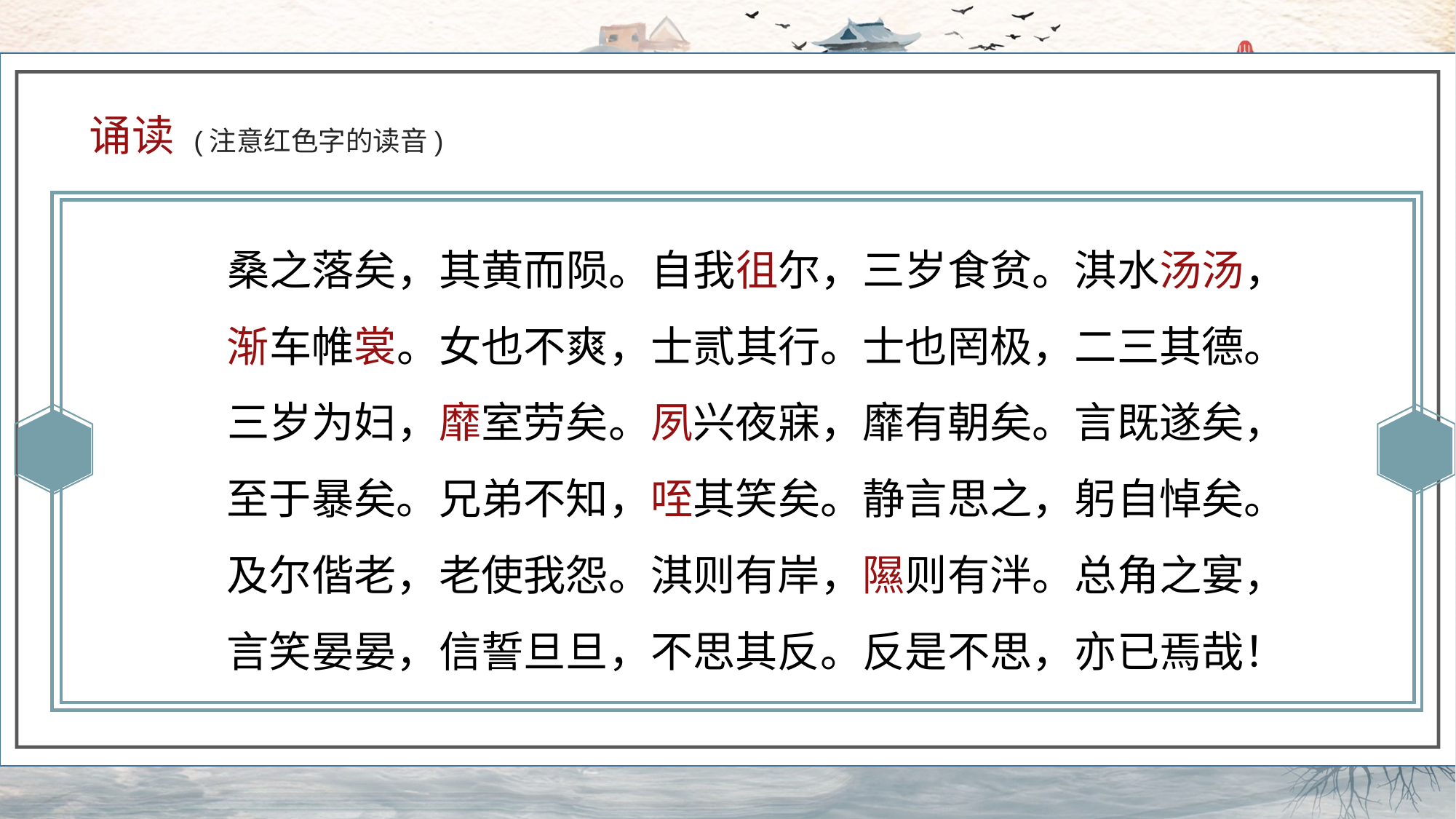

诵读 (注意红色字的读音)

桑之落矣，其黄而陨。自我徂尔，三岁食贫。淇水汤汤，
渐车帷裳。女也不爽，士贰其行。士也罔极，二三其德。
三岁为妇，靡室劳矣。夙兴夜寐，靡有朝矣。言既遂矣，
至于暴矣。兄弟不知，咥其笑矣。静言思之，躬自悼矣。
及尔偕老，老使我怨。淇则有岸，隰则有泮。总角之宴，
言笑晏晏，信誓旦旦，不思其反。反是不思，亦已焉哉！